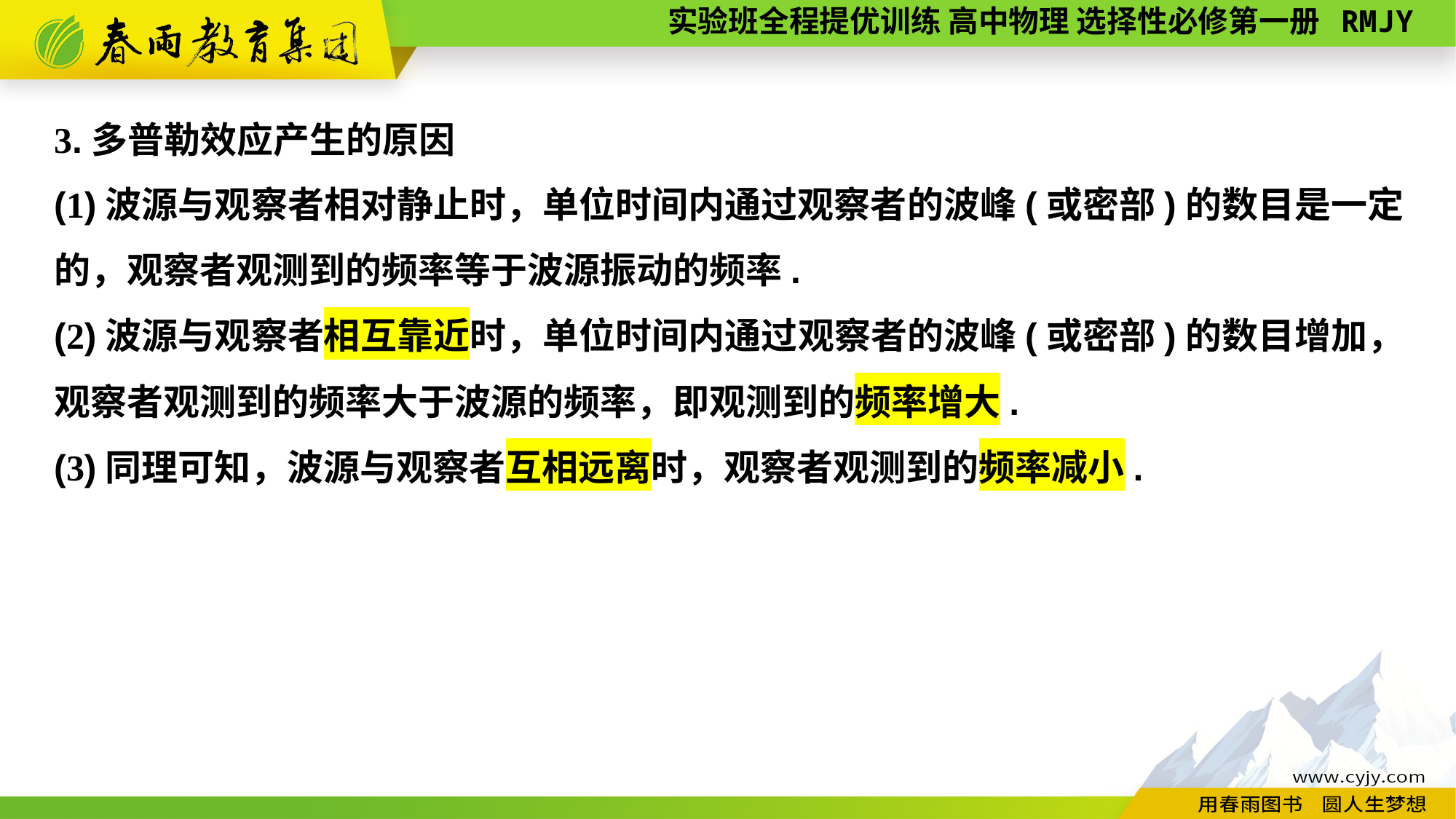

3.多普勒效应产生的原因
(1)波源与观察者相对静止时，单位时间内通过观察者的波峰(或密部)的数目是一定的，观察者观测到的频率等于波源振动的频率.
(2)波源与观察者相互靠近时，单位时间内通过观察者的波峰(或密部)的数目增加，观察者观测到的频率大于波源的频率，即观测到的频率增大.
(3)同理可知，波源与观察者互相远离时，观察者观测到的频率减小.